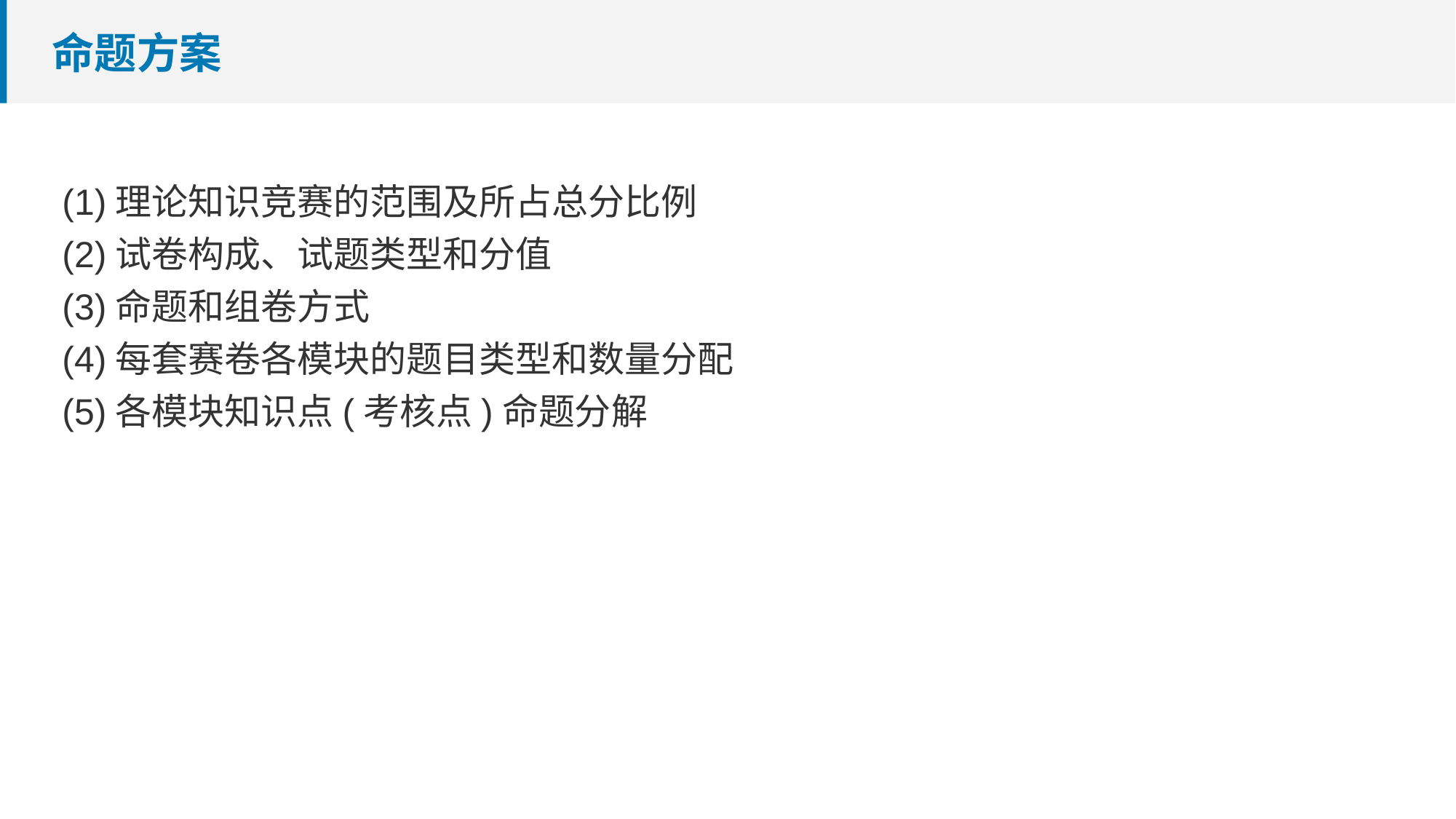

# 命题方案
(1)理论知识竞赛的范围及所占总分比例
(2)试卷构成、试题类型和分值
(3)命题和组卷方式
(4)每套赛卷各模块的题目类型和数量分配
(5)各模块知识点(考核点)命题分解